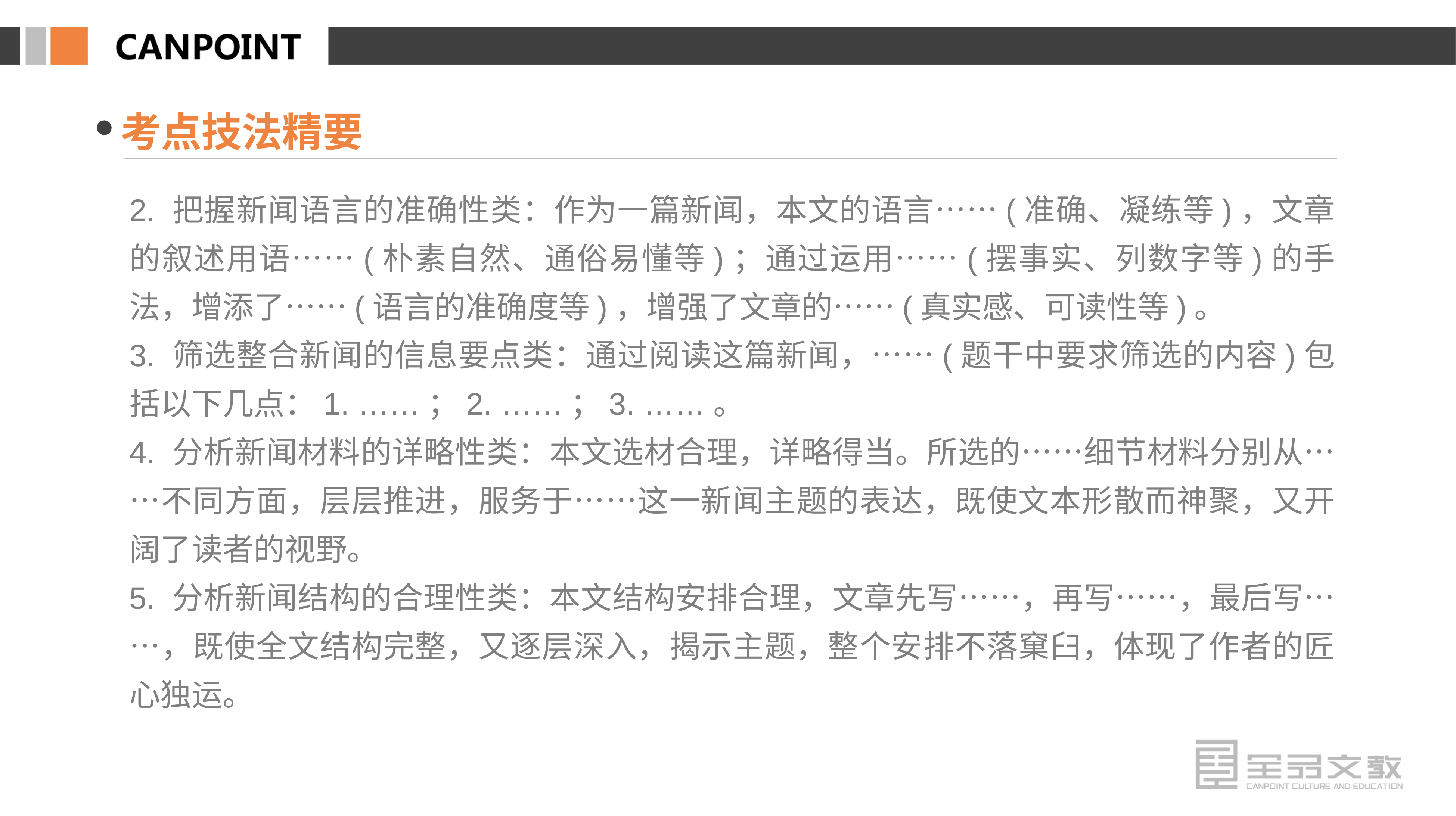

考点技法精要

2. 把握新闻语言的准确性类：作为一篇新闻，本文的语言……(准确、凝练等)，文章的叙述用语……(朴素自然、通俗易懂等)；通过运用……(摆事实、列数字等)的手法，增添了……(语言的准确度等)，增强了文章的……(真实感、可读性等)。
3. 筛选整合新闻的信息要点类：通过阅读这篇新闻，……(题干中要求筛选的内容)包括以下几点：1. ……；2. ……；3. ……。
4. 分析新闻材料的详略性类：本文选材合理，详略得当。所选的……细节材料分别从……不同方面，层层推进，服务于……这一新闻主题的表达，既使文本形散而神聚，又开阔了读者的视野。
5. 分析新闻结构的合理性类：本文结构安排合理，文章先写……，再写……，最后写……，既使全文结构完整，又逐层深入，揭示主题，整个安排不落窠臼，体现了作者的匠心独运。